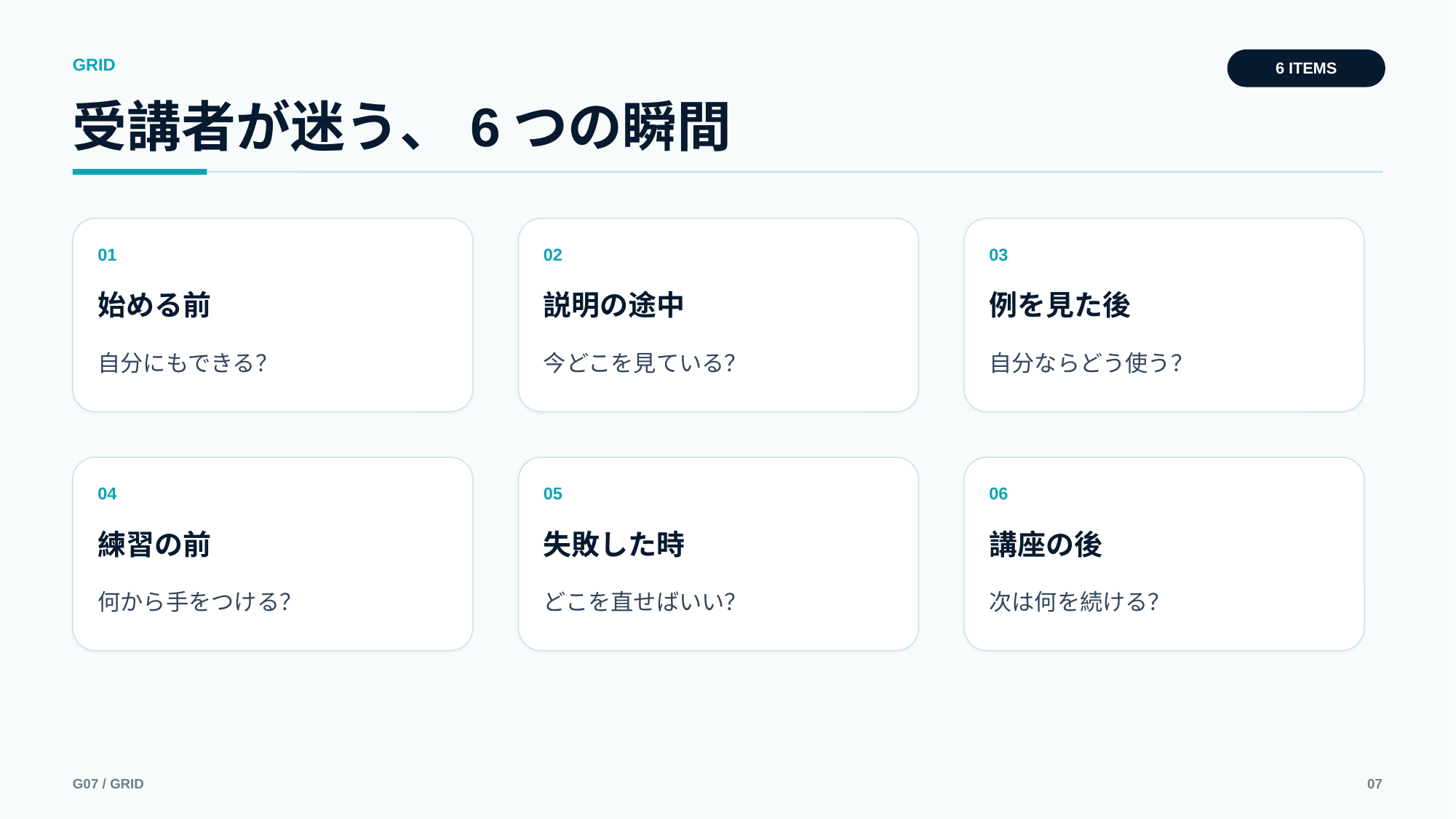

GRID
6 ITEMS
受講者が迷う、6つの瞬間

01
02
03
始める前
説明の途中
例を見た後
自分にもできる？
今どこを見ている？
自分ならどう使う？

04
05
06
練習の前
失敗した時
講座の後
何から手をつける？
どこを直せばいい？
次は何を続ける？
G07 / GRID
07